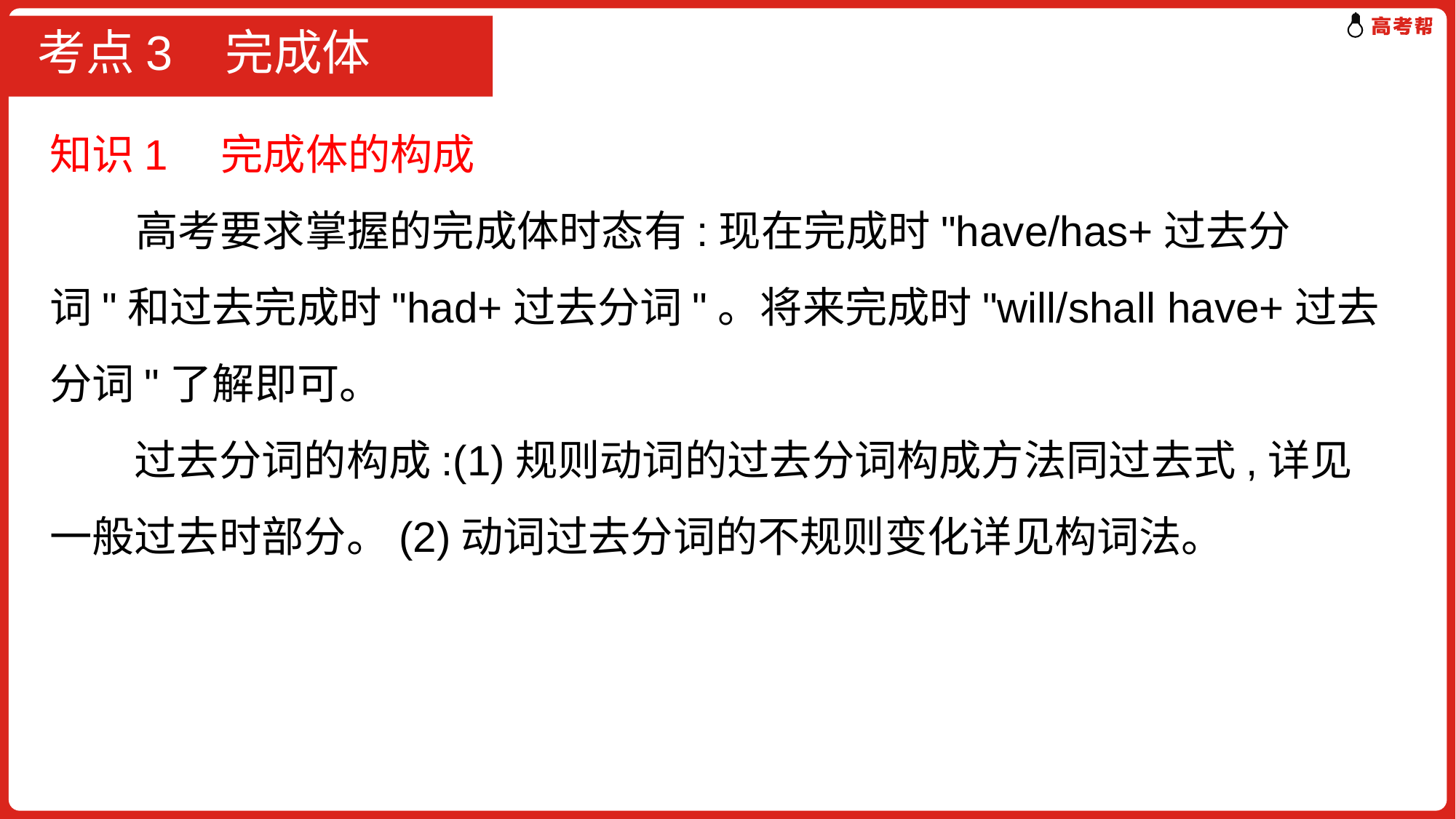

# 考点3   完成体
知识1　完成体的构成
        高考要求掌握的完成体时态有:现在完成时"have/has+过去分词"和过去完成时"had+过去分词"。将来完成时"will/shall have+过去分词"了解即可。
　　过去分词的构成:(1)规则动词的过去分词构成方法同过去式,详见一般过去时部分。(2)动词过去分词的不规则变化详见构词法。